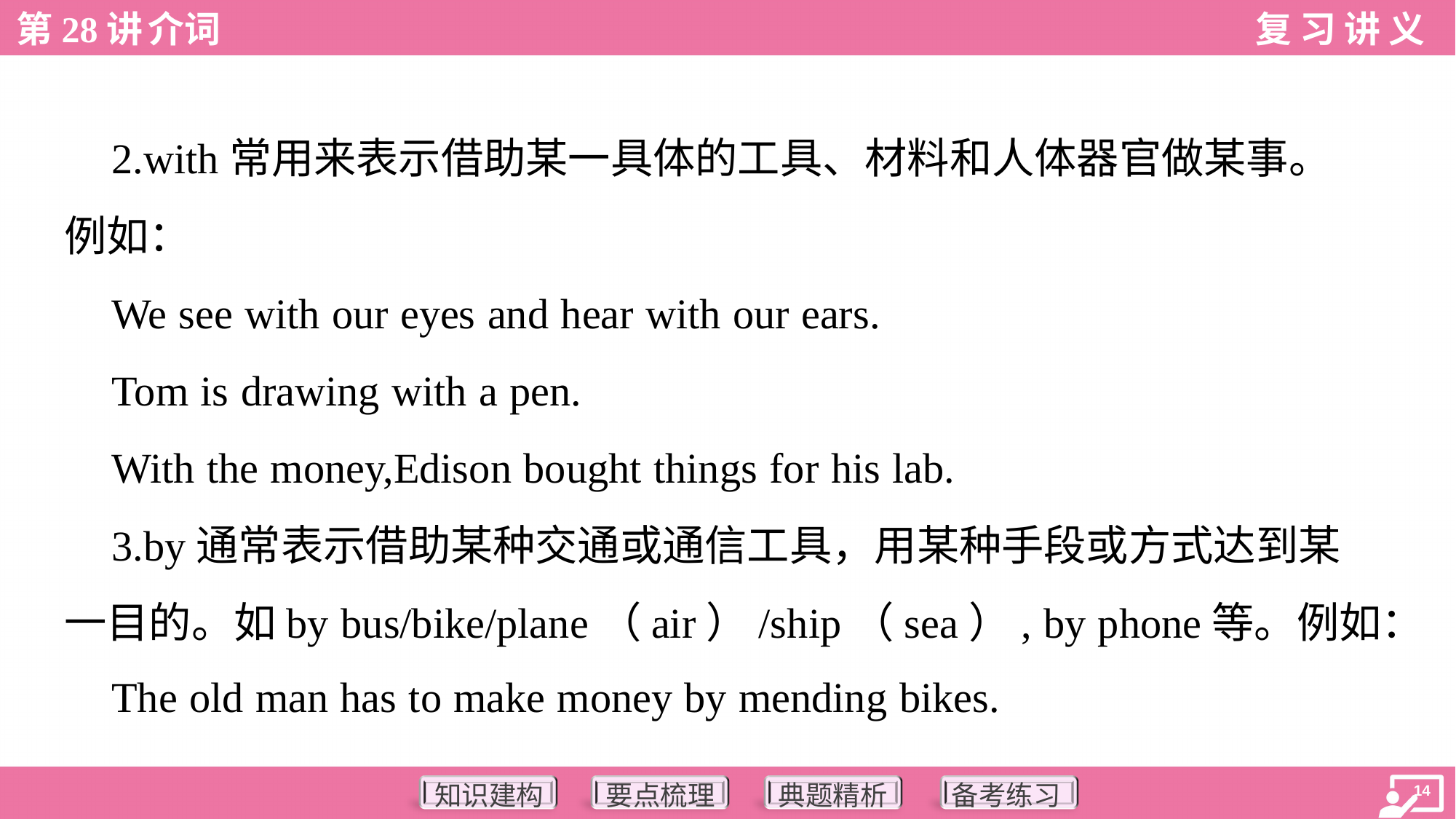

2.with常用来表示借助某一具体的工具、材料和人体器官做某事。
例如：
    We see with our eyes and hear with our ears.
    Tom is drawing with a pen.
    With the money,Edison bought things for his lab.
    3.by通常表示借助某种交通或通信工具，用某种手段或方式达到某
一目的。如by bus/bike/plane（air）/ship（sea）, by phone等。例如：
    The old man has to make money by mending bikes.